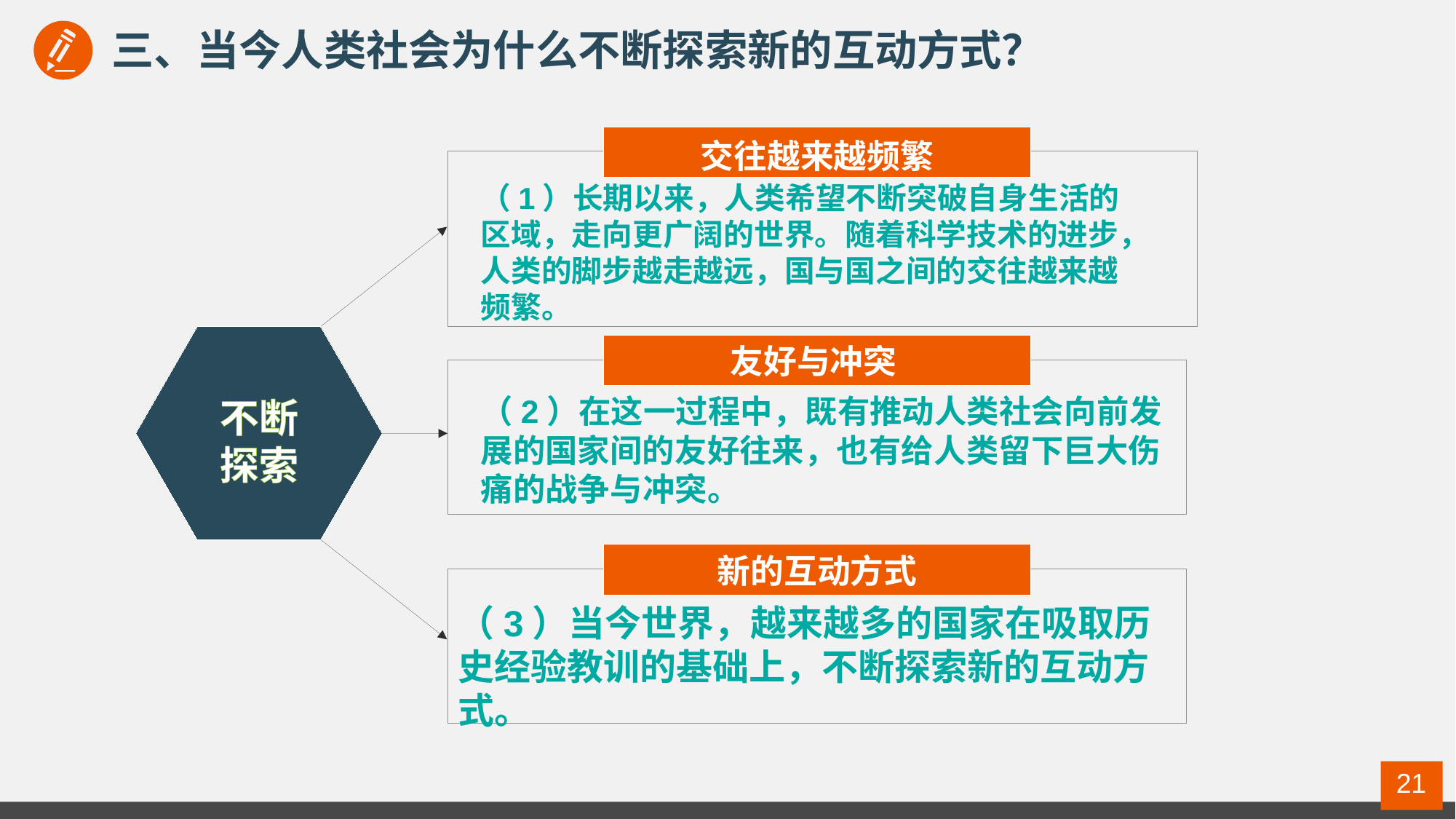

三、当今人类社会为什么不断探索新的互动方式？

交往越来越频繁

（1）长期以来，人类希望不断突破自身生活的区域，走向更广阔的世界。随着科学技术的进步，人类的脚步越走越远，国与国之间的交往越来越频繁。

友好与冲突

（2）在这一过程中，既有推动人类社会向前发展的国家间的友好往来，也有给人类留下巨大伤痛的战争与冲突。
不断
探索

新的互动方式

（3）当今世界，越来越多的国家在吸取历史经验教训的基础上，不断探索新的互动方式。